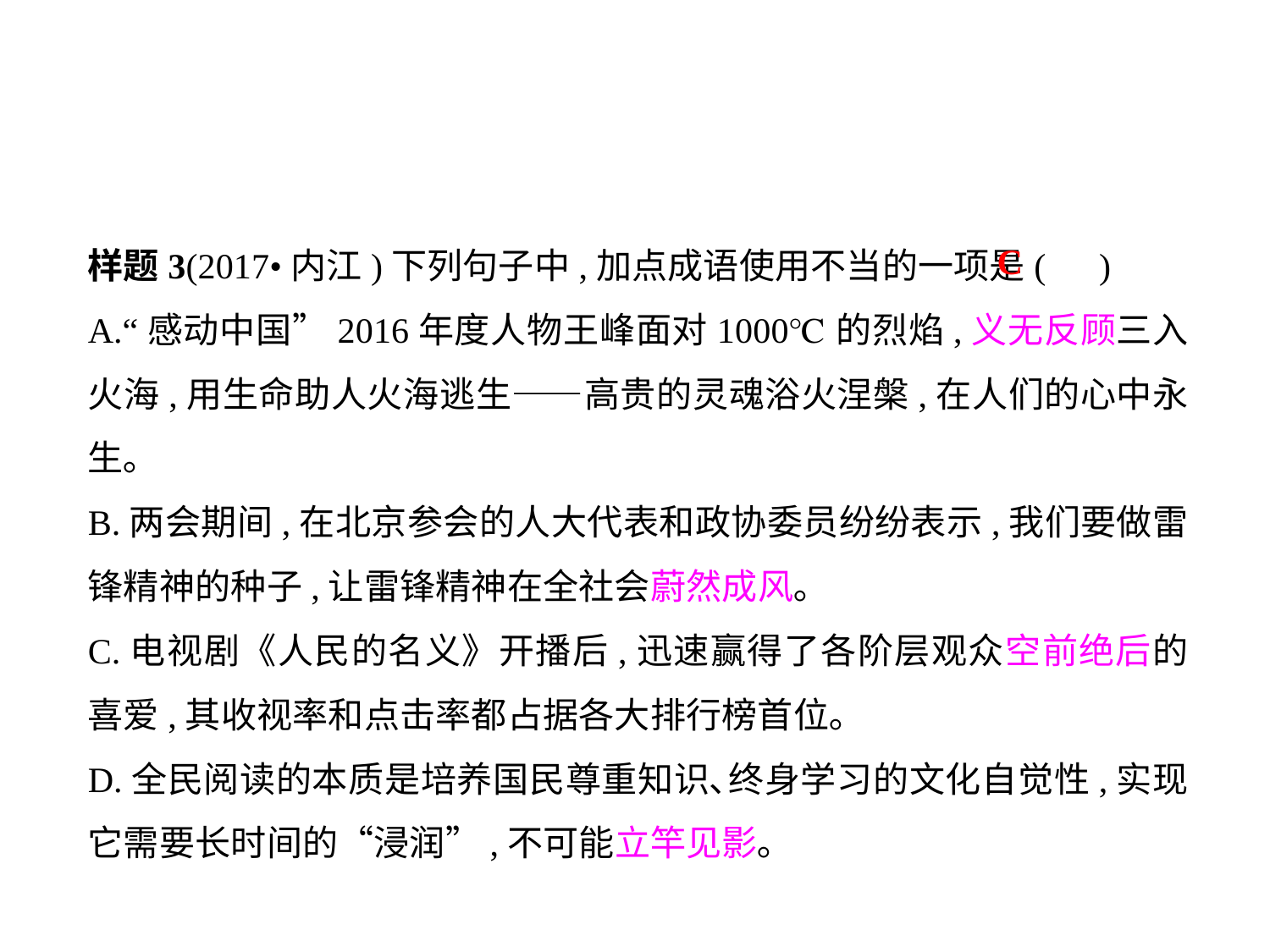

样题3(2017•内江)下列句子中,加点成语使用不当的一项是(      )
A.“感动中国”2016年度人物王峰面对1000℃的烈焰,义无反顾三入火海,用生命助人火海逃生——高贵的灵魂浴火涅槃,在人们的心中永生｡
B.两会期间,在北京参会的人大代表和政协委员纷纷表示,我们要做雷锋精神的种子,让雷锋精神在全社会蔚然成风｡
C.电视剧《人民的名义》开播后,迅速赢得了各阶层观众空前绝后的喜爱,其收视率和点击率都占据各大排行榜首位｡
D.全民阅读的本质是培养国民尊重知识､终身学习的文化自觉性,实现它需要长时间的“浸润”,不可能立竿见影｡
C